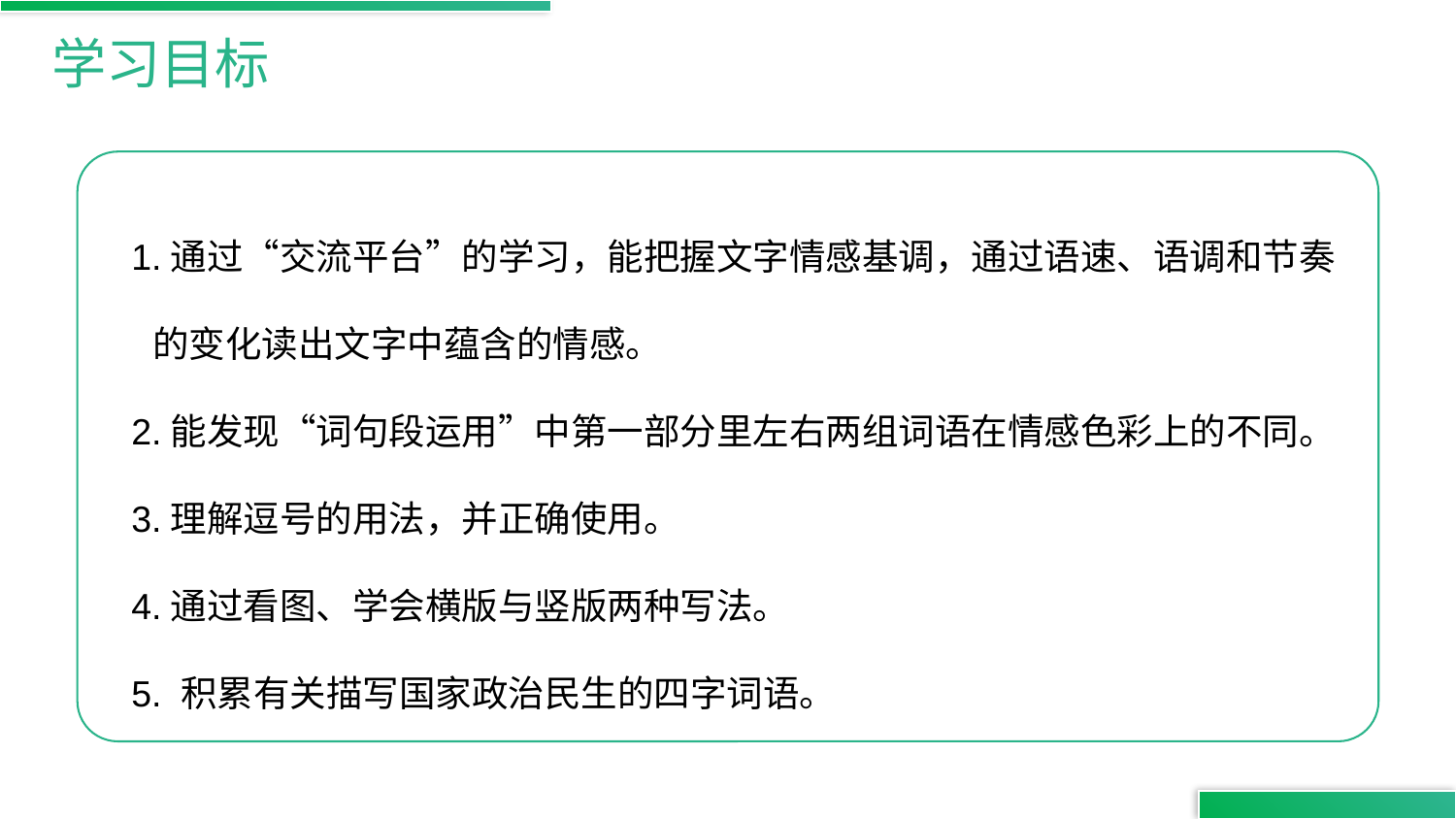

学习目标
1.通过“交流平台”的学习，能把握文字情感基调，通过语速、语调和节奏的变化读出文字中蕴含的情感。
2.能发现“词句段运用”中第一部分里左右两组词语在情感色彩上的不同。
3.理解逗号的用法，并正确使用。
4.通过看图、学会横版与竖版两种写法。
5. 积累有关描写国家政治民生的四字词语。